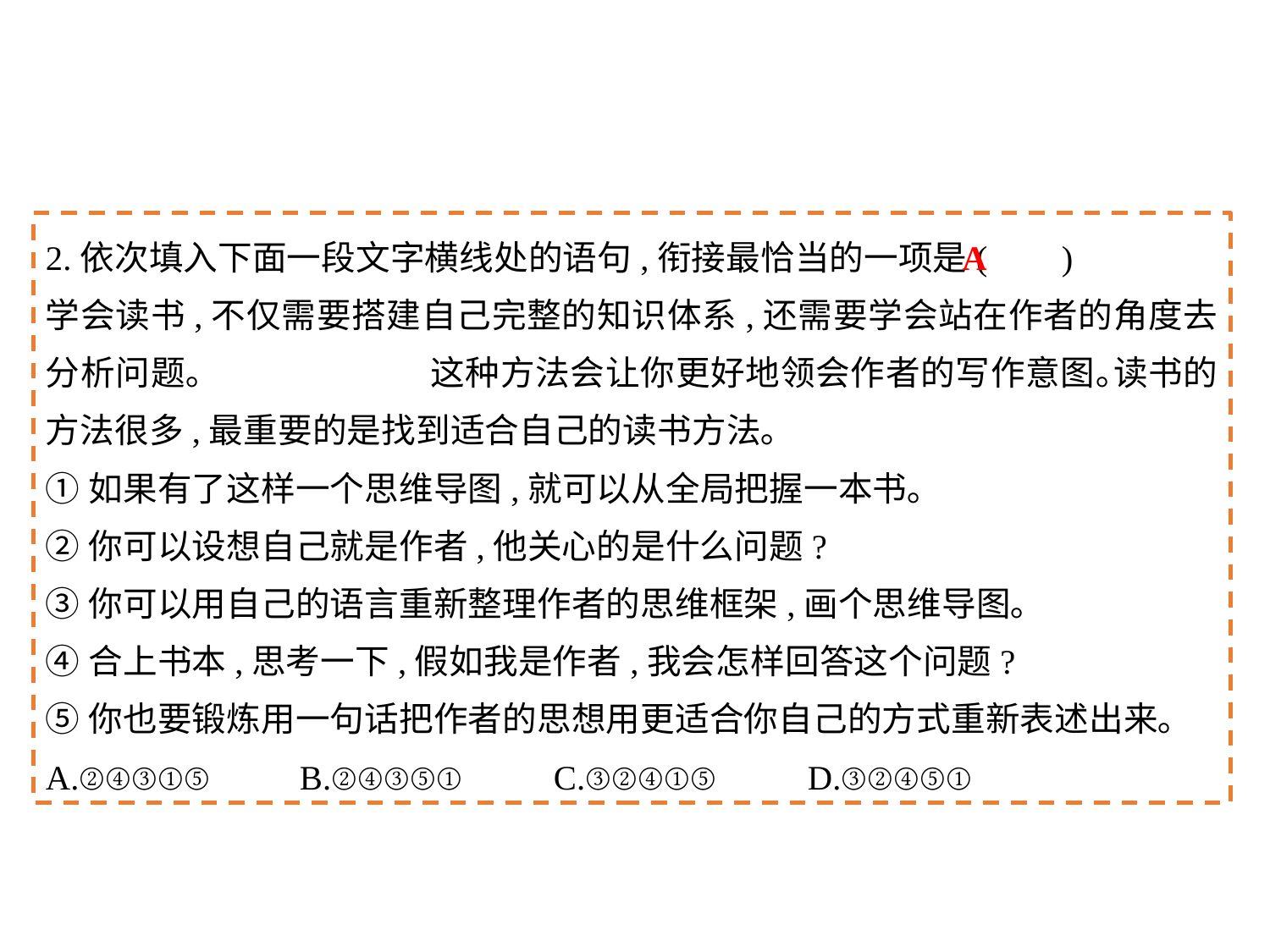

2.依次填入下面一段文字横线处的语句,衔接最恰当的一项是(	)
学会读书,不仅需要搭建自己完整的知识体系,还需要学会站在作者的角度去分析问题｡		这种方法会让你更好地领会作者的写作意图｡读书的方法很多,最重要的是找到适合自己的读书方法｡
①如果有了这样一个思维导图,就可以从全局把握一本书｡
②你可以设想自己就是作者,他关心的是什么问题?
③你可以用自己的语言重新整理作者的思维框架,画个思维导图｡
④合上书本,思考一下,假如我是作者,我会怎样回答这个问题?
⑤你也要锻炼用一句话把作者的思想用更适合你自己的方式重新表述出来｡
A.②④③①⑤	B.②④③⑤①	C.③②④①⑤	D.③②④⑤①
A